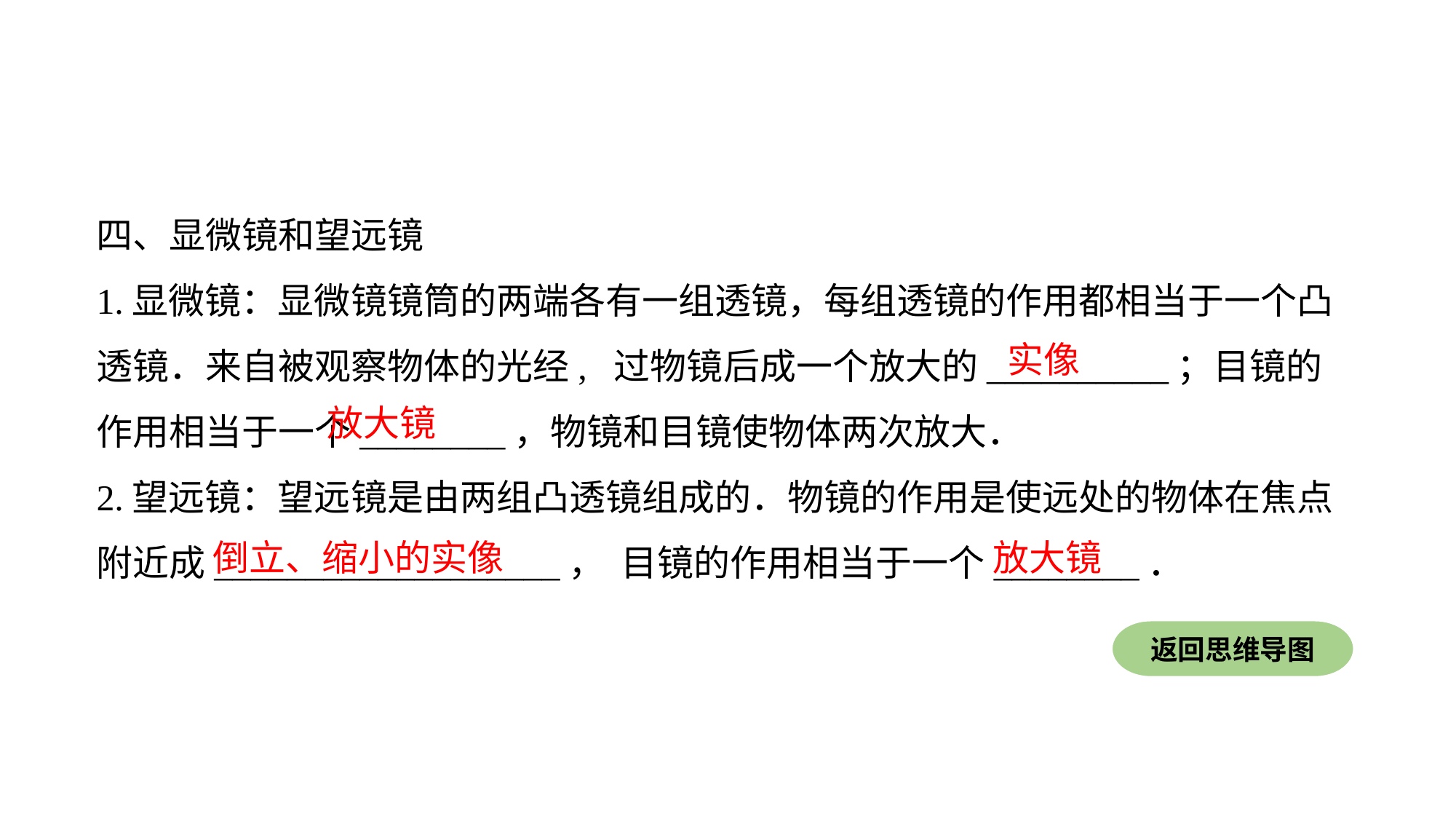

四、显微镜和望远镜
1.显微镜：显微镜镜筒的两端各有一组透镜，每组透镜的作用都相当于一个凸透镜．来自被观察物体的光经,  过物镜后成一个放大的__________；目镜的作用相当于一个________，物镜和目镜使物体两次放大．
2.望远镜：望远镜是由两组凸透镜组成的．物镜的作用是使远处的物体在焦点附近成___________________，  目镜的作用相当于一个________．
实像
放大镜
倒立、缩小的实像
放大镜
返回思维导图